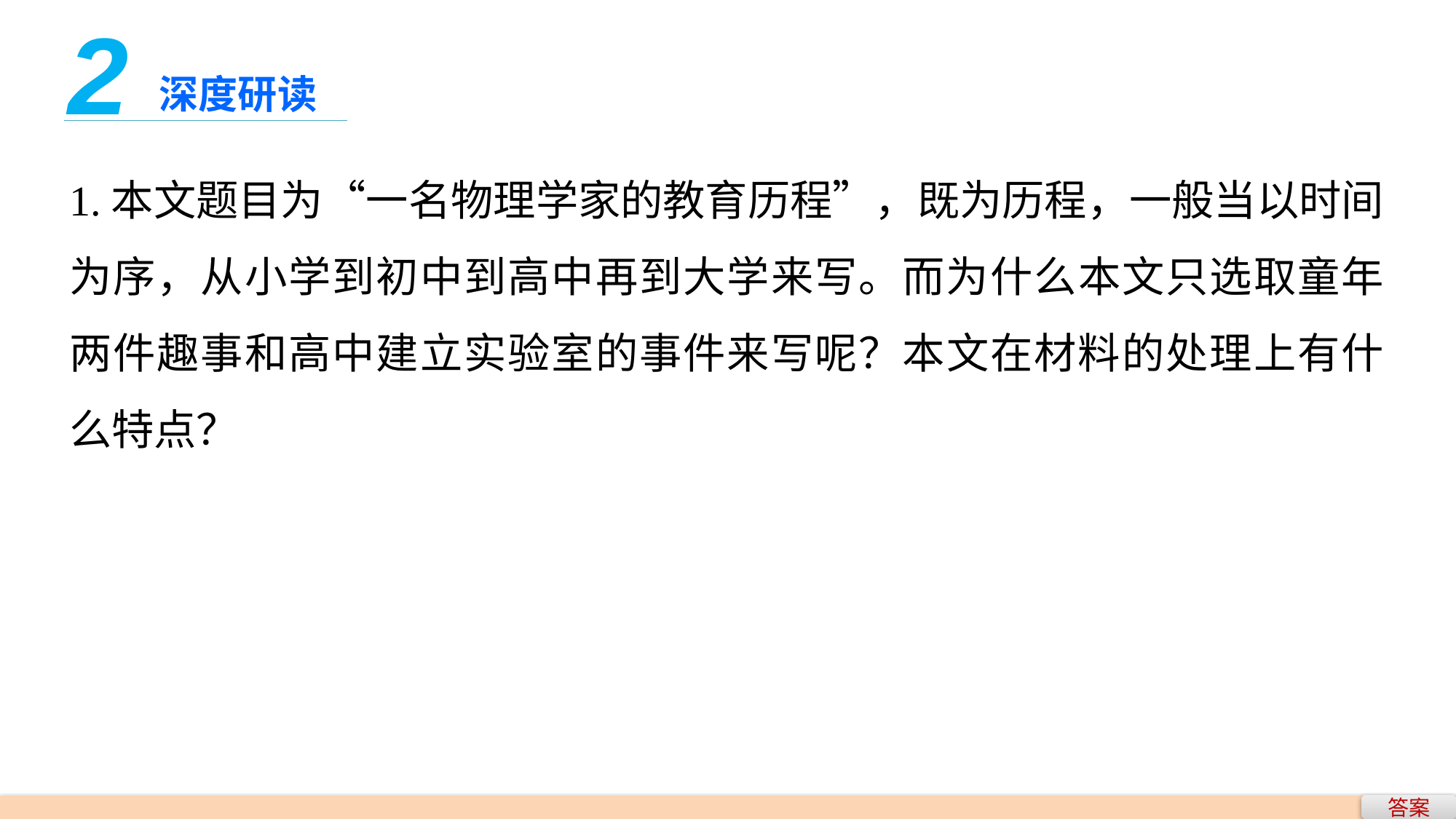

2
深度研读
1.本文题目为“一名物理学家的教育历程”，既为历程，一般当以时间为序，从小学到初中到高中再到大学来写。而为什么本文只选取童年两件趣事和高中建立实验室的事件来写呢？本文在材料的处理上有什么特点？
答案